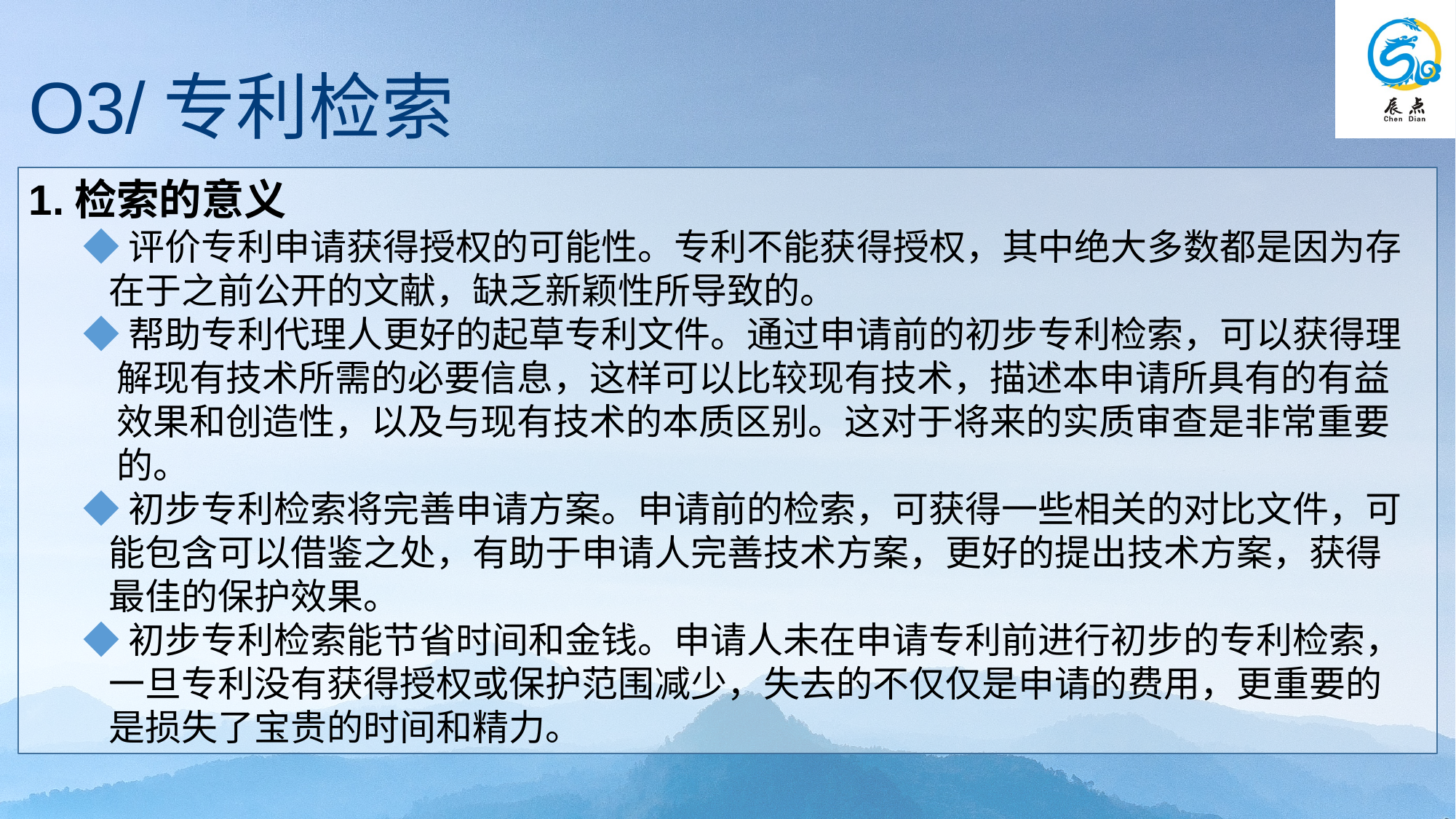

O3/专利检索
1.检索的意义
◆评价专利申请获得授权的可能性。专利不能获得授权，其中绝大多数都是因为存
  在于之前公开的文献，缺乏新颖性所导致的。
◆帮助专利代理人更好的起草专利文件。通过申请前的初步专利检索，可以获得理
   解现有技术所需的必要信息，这样可以比较现有技术，描述本申请所具有的有益
   效果和创造性，以及与现有技术的本质区别。这对于将来的实质审查是非常重要
   的。
◆初步专利检索将完善申请方案。申请前的检索，可获得一些相关的对比文件，可
  能包含可以借鉴之处，有助于申请人完善技术方案，更好的提出技术方案，获得
  最佳的保护效果。
◆初步专利检索能节省时间和金钱。申请人未在申请专利前进行初步的专利检索，
  一旦专利没有获得授权或保护范围减少，失去的不仅仅是申请的费用，更重要的
  是损失了宝贵的时间和精力。
14